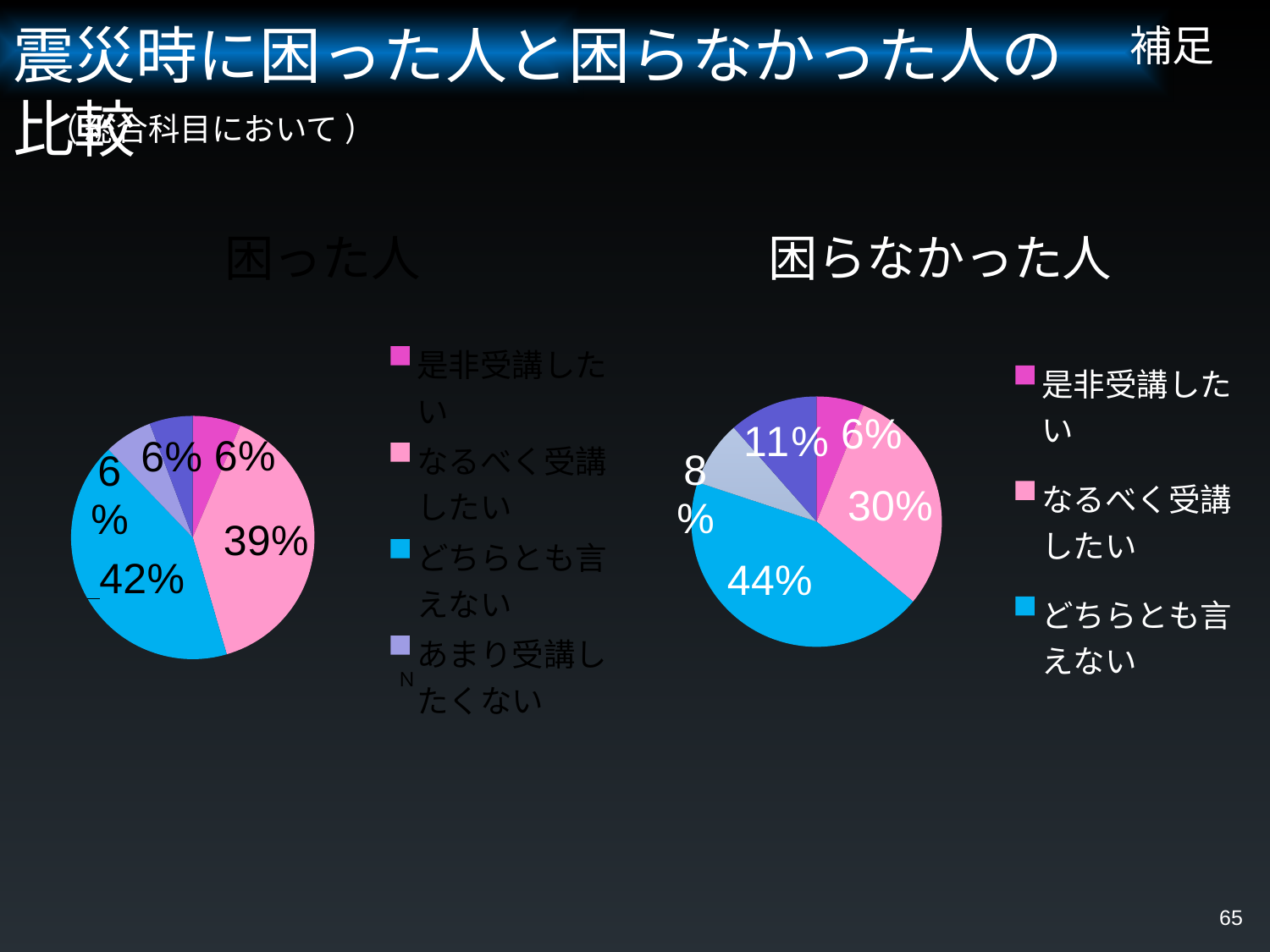

# 補足

震災時に困った人と困らなかった人の比較
(総合科目において)

### Chart: 困った人

| Category | 困った人 |
|---|---|
| 是非受講したい | 0.0619047619047619 |
| なるべく受講したい | 0.377777777777778 |
| どちらとも言えない | 0.40952380952381 |
| あまり受講したくない | 0.0619047619047619 |
| 受講したくない | 0.0555555555555555 |

### Chart: 困らなかった人

| Category | 困らなかった人 |
|---|---|
| 是非受講したい | 0.0594795539033457 |
| なるべく受講したい | 0.28996282527881 |
| どちらとも言えない | 0.427509293680297 |
| あまり受講したくない | 0.0817843866171004 |
| 受講したくない | 0.111524163568773 |
65